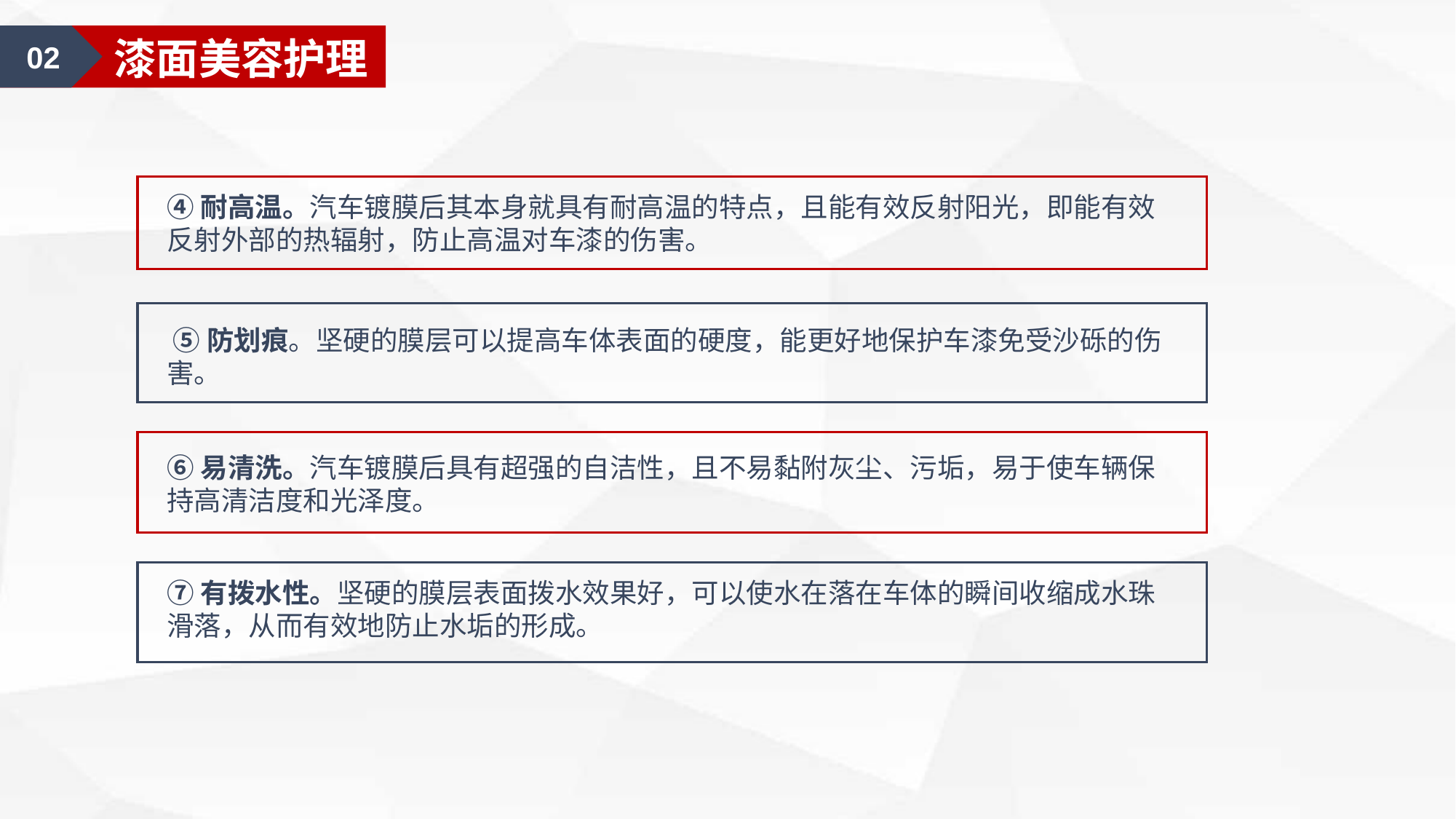

02
漆面美容护理

④耐高温。汽车镀膜后其本身就具有耐高温的特点，且能有效反射阳光，即能有效反射外部的热辐射，防止高温对车漆的伤害。

 ⑤防划痕。坚硬的膜层可以提高车体表面的硬度，能更好地保护车漆免受沙砾的伤害。

⑥易清洗。汽车镀膜后具有超强的自洁性，且不易黏附灰尘、污垢，易于使车辆保持高清洁度和光泽度。

⑦有拨水性。坚硬的膜层表面拨水效果好，可以使水在落在车体的瞬间收缩成水珠滑落，从而有效地防止水垢的形成。